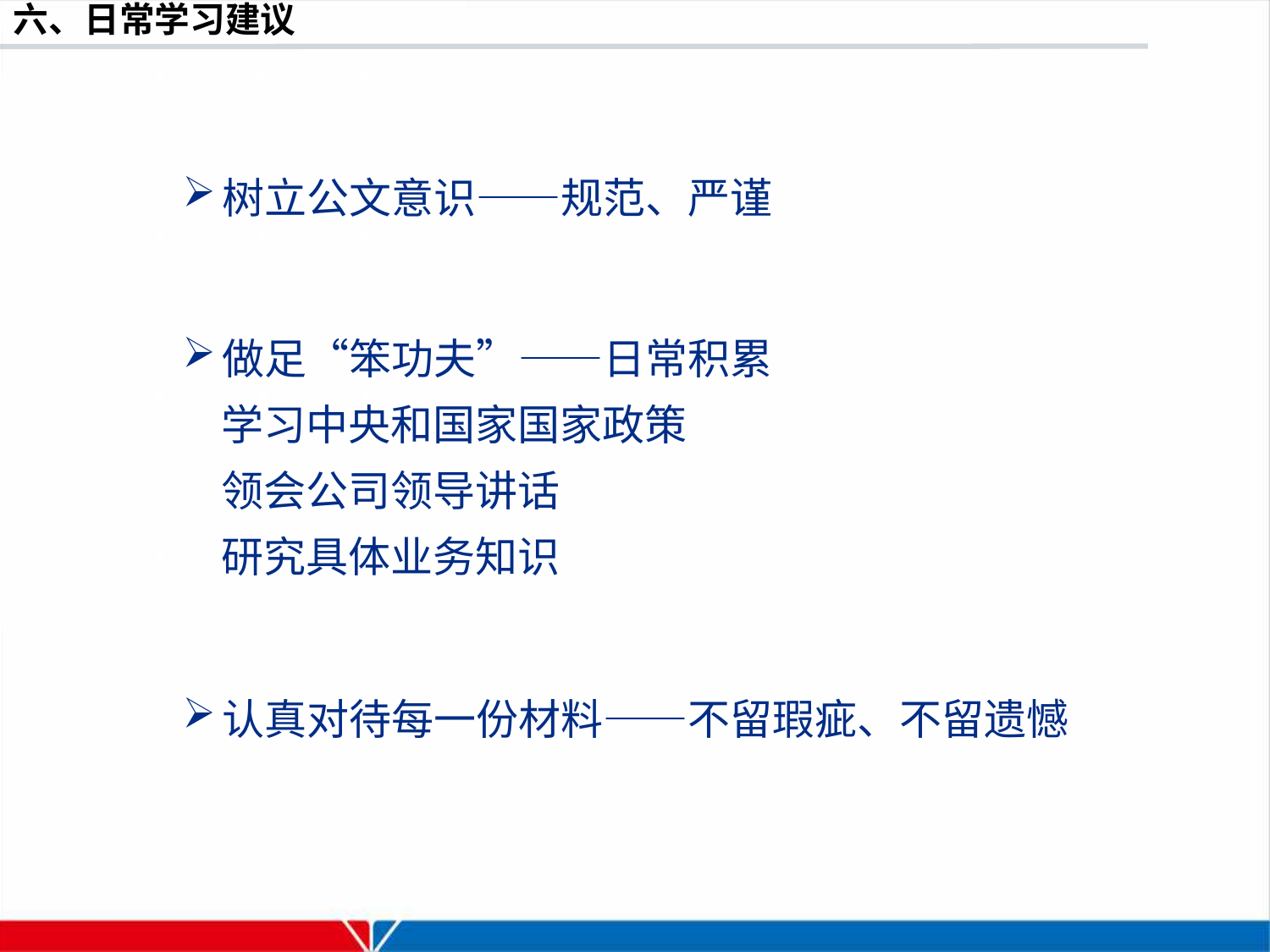

树立公文意识——规范、严谨
做足“笨功夫”——日常积累
   学习中央和国家国家政策
   领会公司领导讲话
   研究具体业务知识
认真对待每一份材料——不留瑕疵、不留遗憾